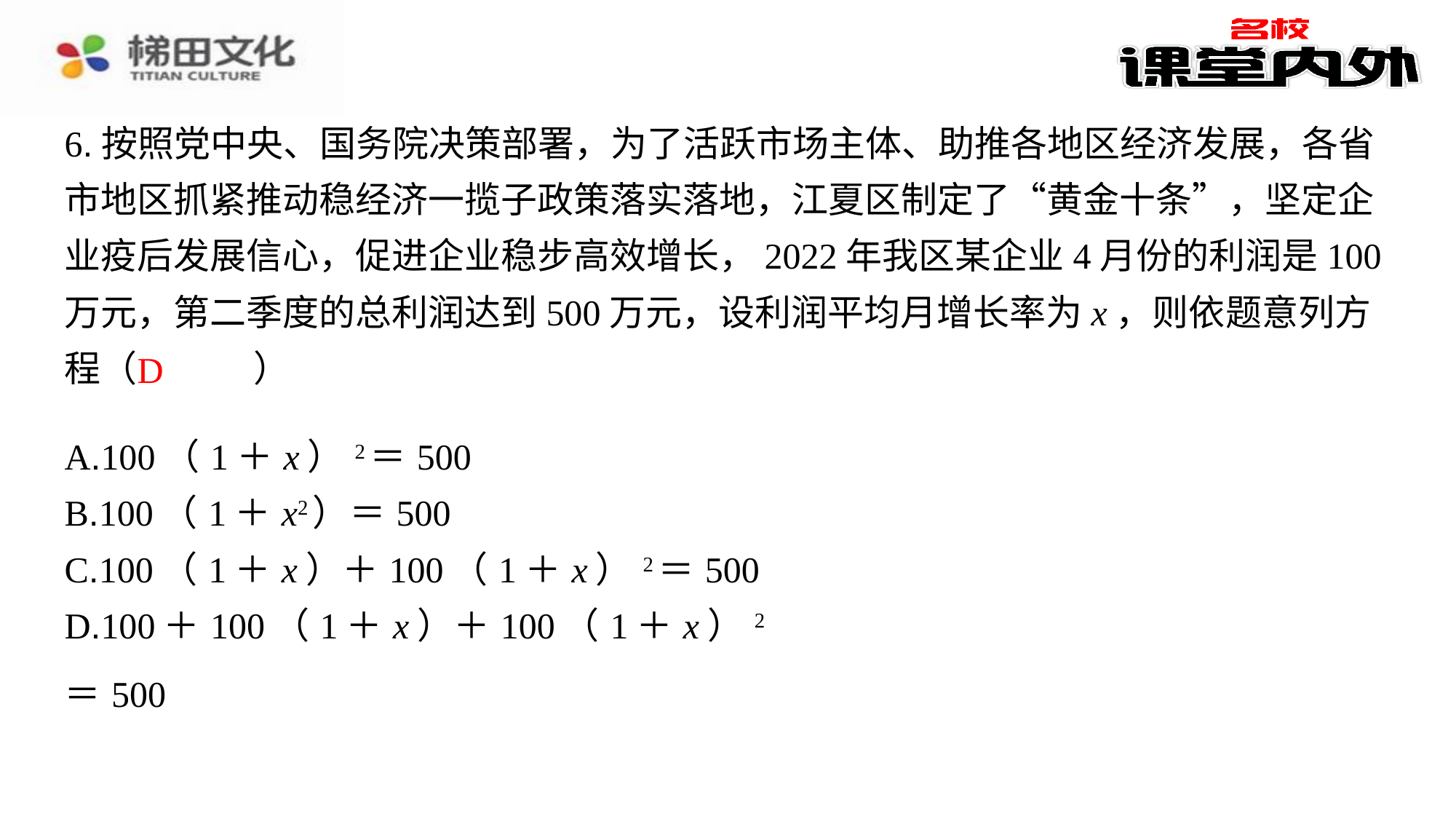

6.按照党中央、国务院决策部署，为了活跃市场主体、助推各地区经济发展，各省市地区抓紧推动稳经济一揽子政策落实落地，江夏区制定了“黄金十条”，坚定企业疫后发展信心，促进企业稳步高效增长，2022年我区某企业4月份的利润是100万元，第二季度的总利润达到500万元，设利润平均月增长率为x，则依题意列方程（　D　）
D
| A.100（1＋x）2＝500 |
| --- |
| B.100（1＋x2）＝500 |
| C.100（1＋x）＋100（1＋x）2＝500 |
| D.100＋100（1＋x）＋100（1＋x）2＝500 |